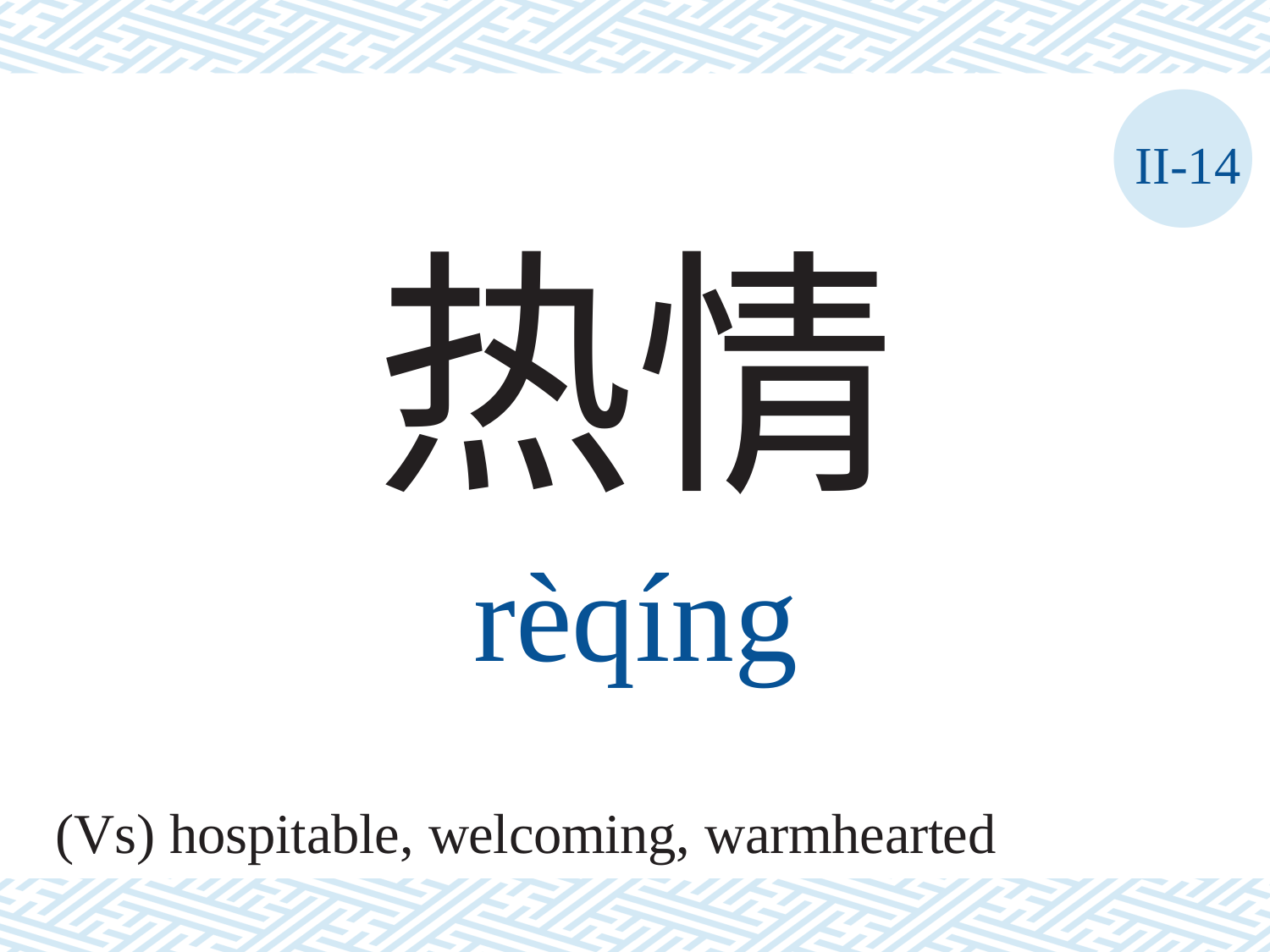

II-14
热情
rèqíng
(Vs) hospitable, welcoming, warmhearted